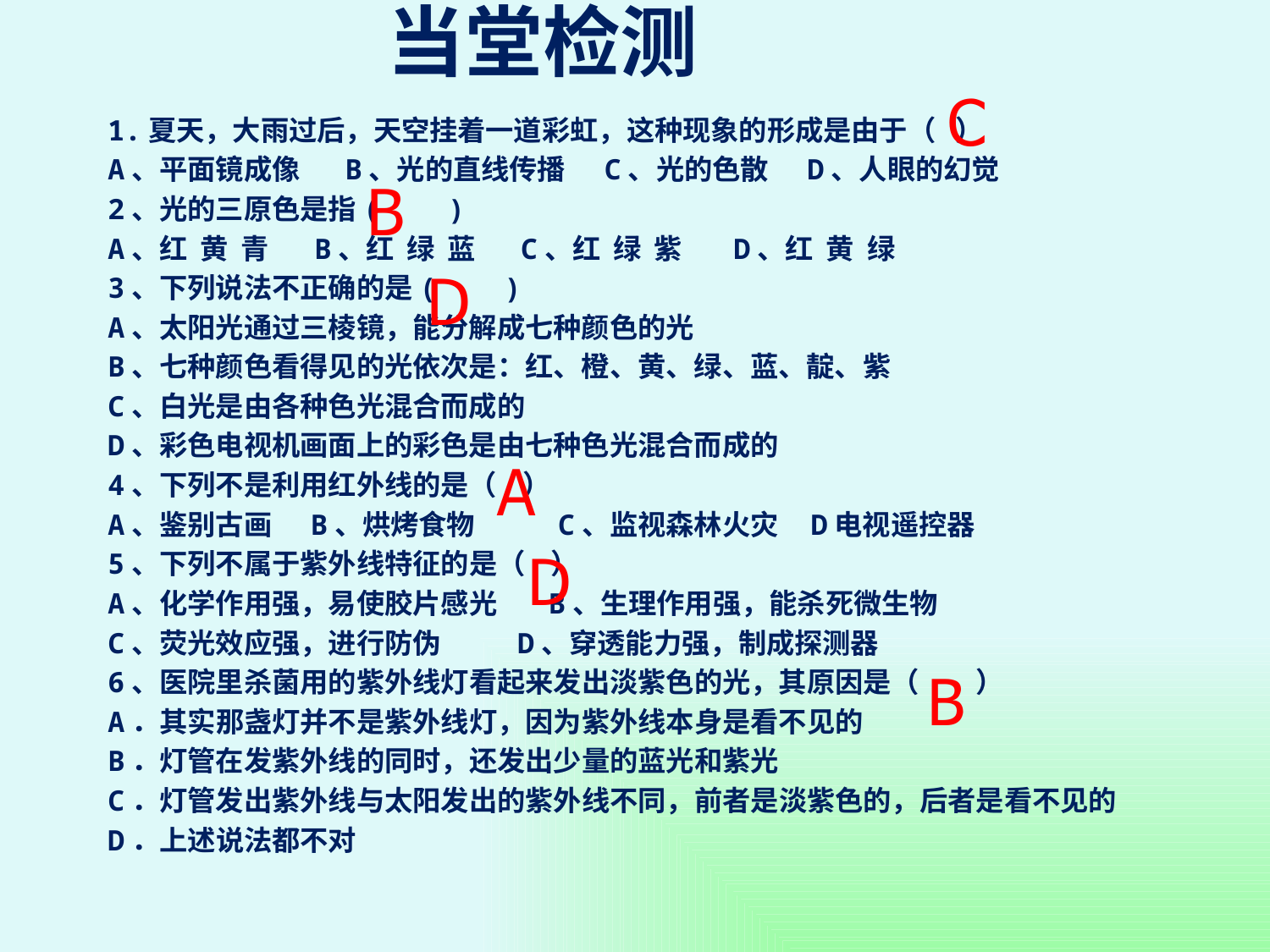

# 当堂检测
C
1.夏天，大雨过后，天空挂着一道彩虹，这种现象的形成是由于（   ）
A、平面镜成像      B、光的直线传播     C、光的色散     D、人眼的幻觉
2、光的三原色是指(    )
A、红  黄  青      B、红  绿  蓝      C、红  绿  紫       D、红  黄  绿
3、下列说法不正确的是(    )
A、太阳光通过三棱镜，能分解成七种颜色的光
B、七种颜色看得见的光依次是：红、橙、黄、绿、蓝、靛、紫
C、白光是由各种色光混合而成的
D、彩色电视机画面上的彩色是由七种色光混合而成的
4、下列不是利用红外线的是（    ）
A、鉴别古画     B、烘烤食物            C、监视森林火灾    D电视遥控器
5、下列不属于紫外线特征的是（    ）
A、化学作用强，易使胶片感光       B、生理作用强，能杀死微生物
C、荧光效应强，进行防伪           D、穿透能力强，制成探测器
6、医院里杀菌用的紫外线灯看起来发出淡紫色的光，其原因是（　　）
A．其实那盏灯并不是紫外线灯，因为紫外线本身是看不见的
B．灯管在发紫外线的同时，还发出少量的蓝光和紫光
C．灯管发出紫外线与太阳发出的紫外线不同，前者是淡紫色的，后者是看不见的
D．上述说法都不对

B
D
A
D
B